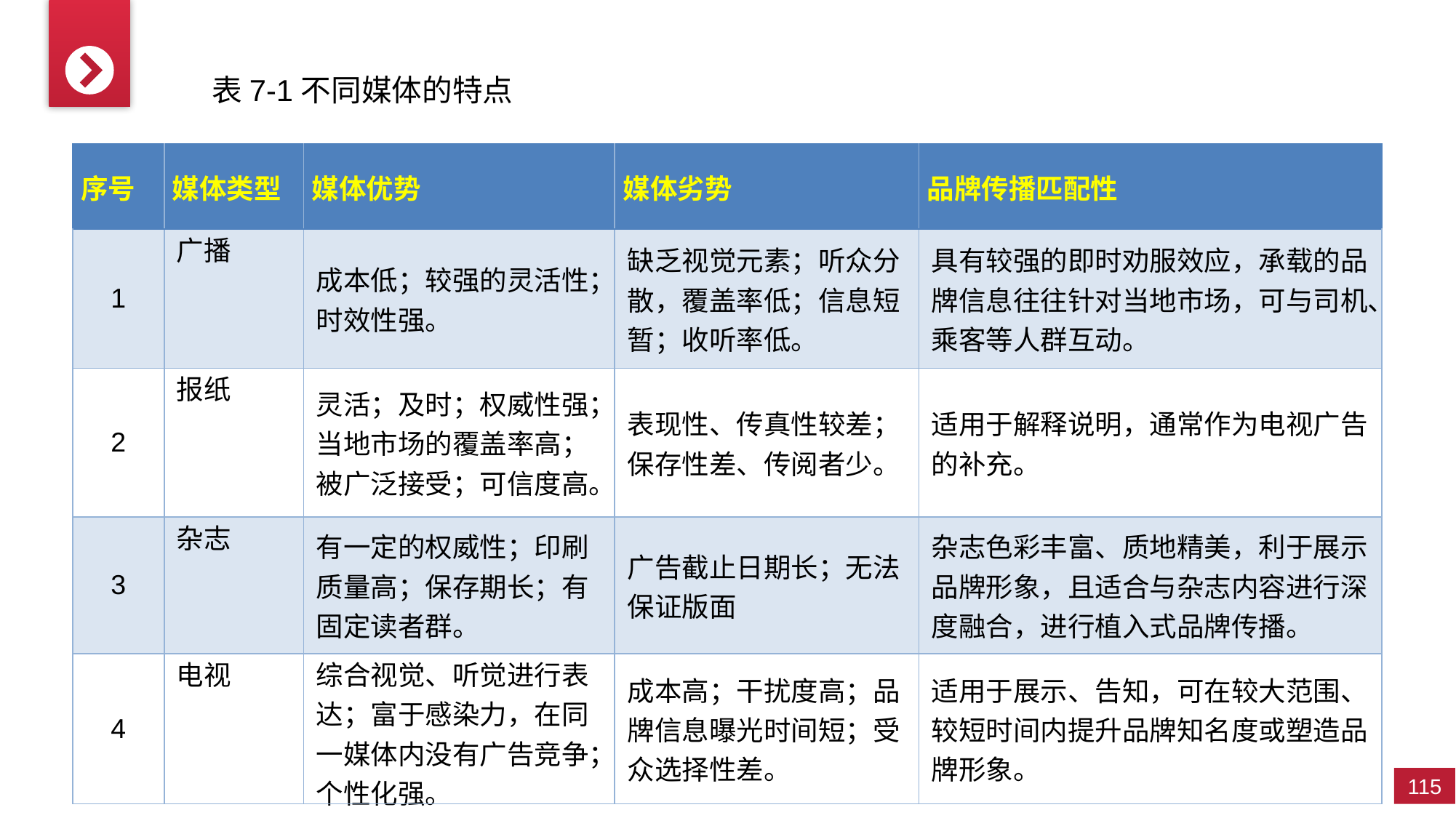

表7-1不同媒体的特点
| 序号 | 媒体类型 | 媒体优势 | 媒体劣势 | 品牌传播匹配性 |
| --- | --- | --- | --- | --- |
| 1 | 广播 | 成本低；较强的灵活性；时效性强。 | 缺乏视觉元素；听众分散，覆盖率低；信息短暂；收听率低。 | 具有较强的即时劝服效应，承载的品牌信息往往针对当地市场，可与司机、乘客等人群互动。 |
| 2 | 报纸 | 灵活；及时；权威性强；当地市场的覆盖率高；被广泛接受；可信度高。 | 表现性、传真性较差；保存性差、传阅者少。 | 适用于解释说明，通常作为电视广告的补充。 |
| 3 | 杂志 | 有一定的权威性；印刷质量高；保存期长；有固定读者群。 | 广告截止日期长；无法保证版面 | 杂志色彩丰富、质地精美，利于展示品牌形象，且适合与杂志内容进行深度融合，进行植入式品牌传播。 |
| 4 | 电视 | 综合视觉、听觉进行表达；富于感染力，在同一媒体内没有广告竞争；个性化强。 | 成本高；干扰度高；品牌信息曝光时间短；受众选择性差。 | 适用于展示、告知，可在较大范围、较短时间内提升品牌知名度或塑造品牌形象。 |